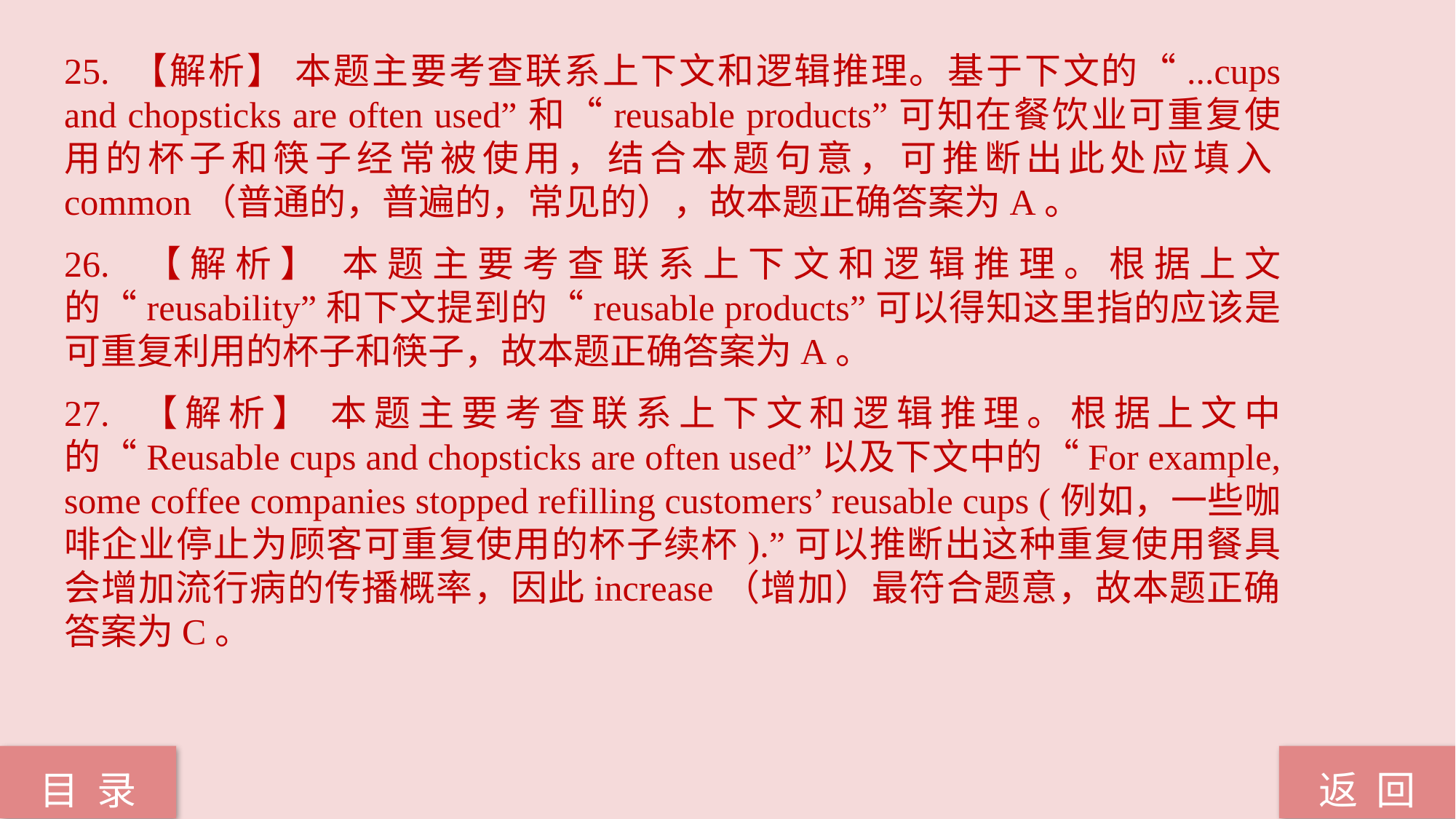

25. 【解析】 本题主要考查联系上下文和逻辑推理。基于下文的“...cups and chopsticks are often used”和“reusable products”可知在餐饮业可重复使用的杯子和筷子经常被使用，结合本题句意，可推断出此处应填入common（普通的，普遍的，常见的），故本题正确答案为A。
26. 【解析】 本题主要考查联系上下文和逻辑推理。根据上文的“reusability”和下文提到的“reusable products”可以得知这里指的应该是可重复利用的杯子和筷子，故本题正确答案为A。
27. 【解析】 本题主要考查联系上下文和逻辑推理。根据上文中的“Reusable cups and chopsticks are often used”以及下文中的“For example, some coffee companies stopped refilling customers’ reusable cups (例如，一些咖啡企业停止为顾客可重复使用的杯子续杯).”可以推断出这种重复使用餐具会增加流行病的传播概率，因此increase（增加）最符合题意，故本题正确答案为C。
返  回